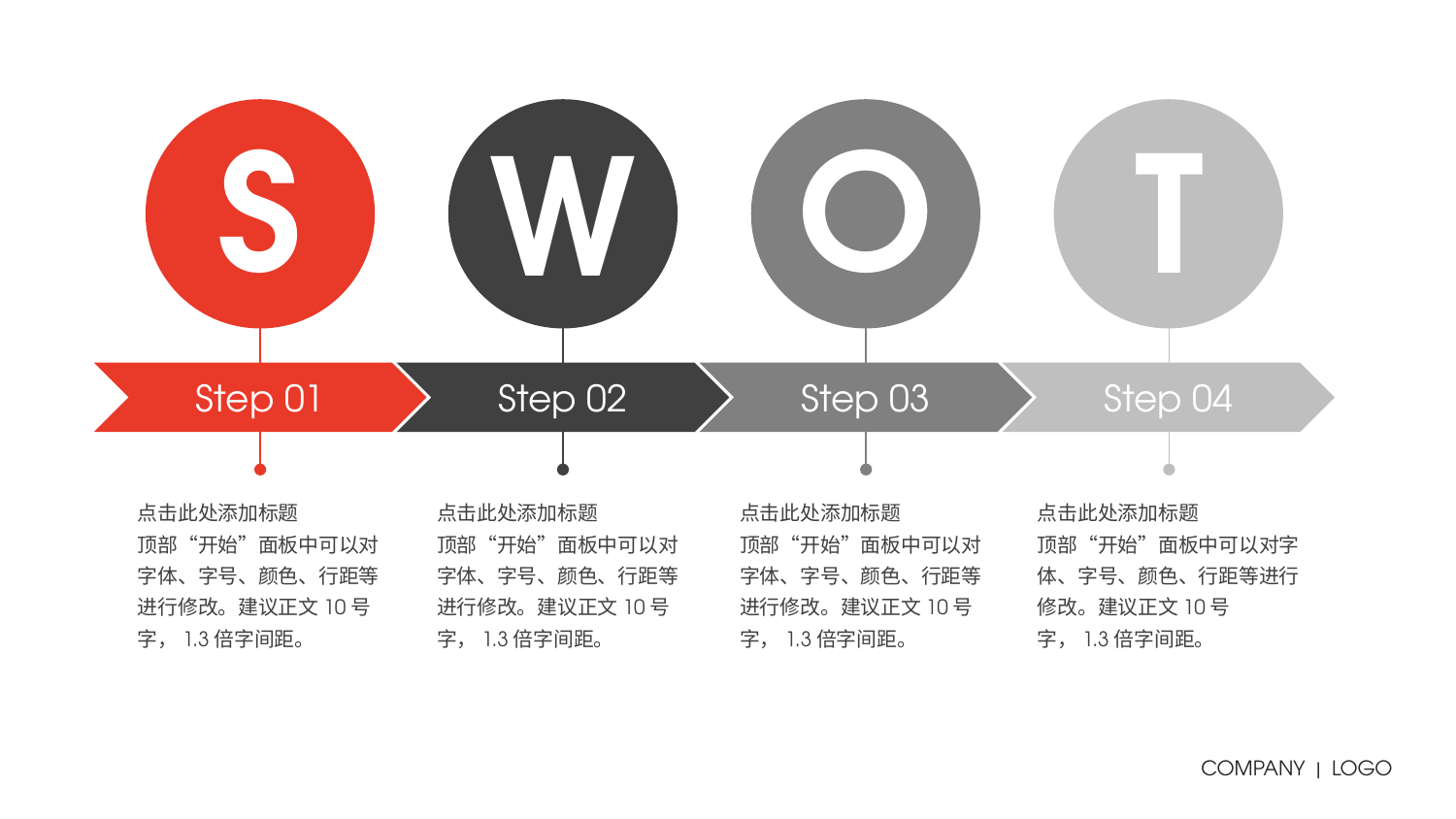

S
O
T
W
Step 04
Step 03
Step 02
Step 01
点击此处添加标题
顶部“开始”面板中可以对字体、字号、颜色、行距等进行修改。建议正文10号字，1.3倍字间距。
点击此处添加标题
顶部“开始”面板中可以对字体、字号、颜色、行距等进行修改。建议正文10号字，1.3倍字间距。
点击此处添加标题
顶部“开始”面板中可以对字体、字号、颜色、行距等进行修改。建议正文10号字，1.3倍字间距。
点击此处添加标题
顶部“开始”面板中可以对字体、字号、颜色、行距等进行修改。建议正文10号字，1.3倍字间距。
COMPANY  |  LOGO